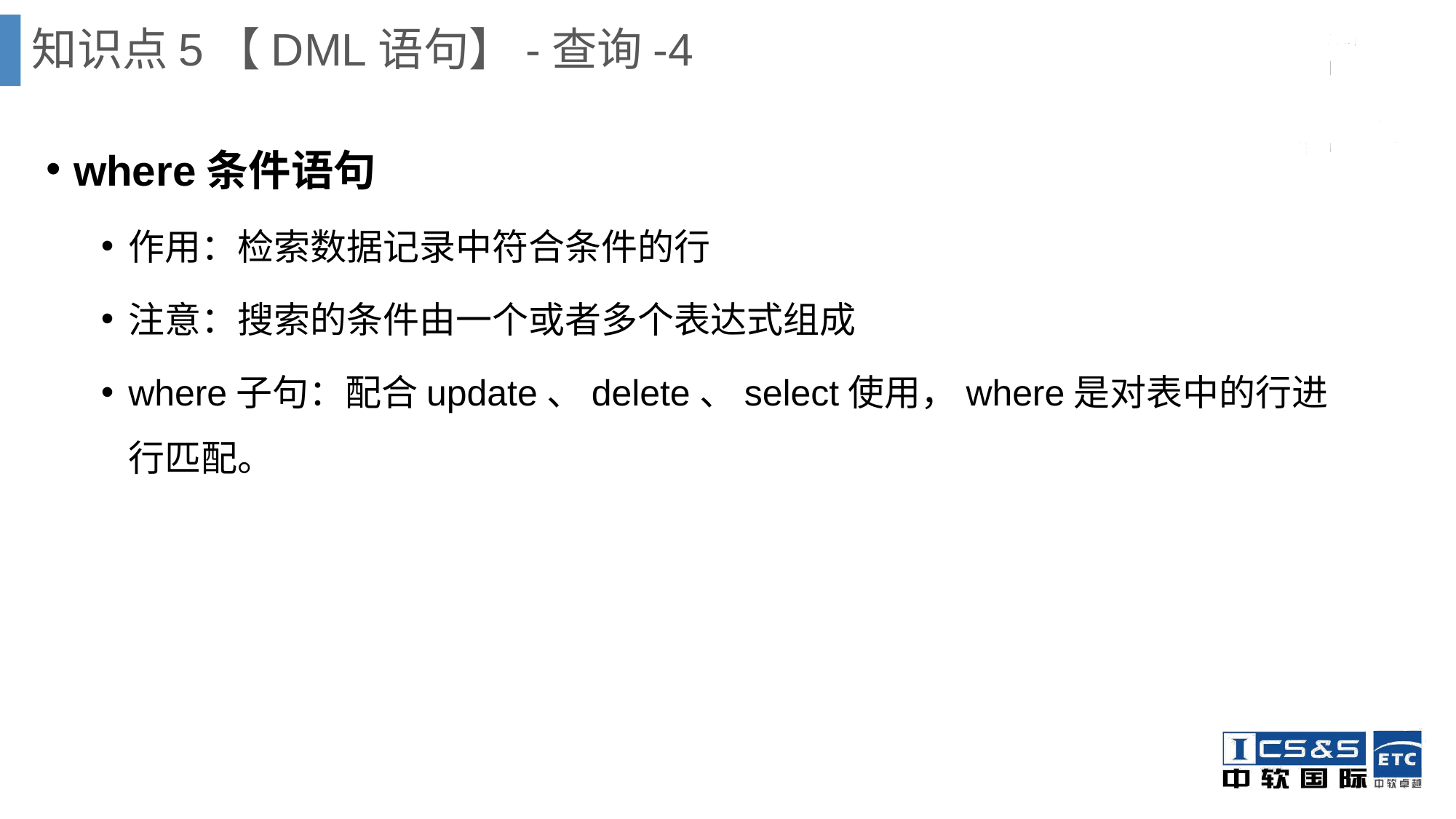

知识点5【DML语句】-查询-4
where条件语句
作用：检索数据记录中符合条件的行
注意：搜索的条件由一个或者多个表达式组成
where子句：配合update、delete、select使用，where是对表中的行进行匹配。
SELECT语句用于从一个或多个
表中查询出需要的信息。